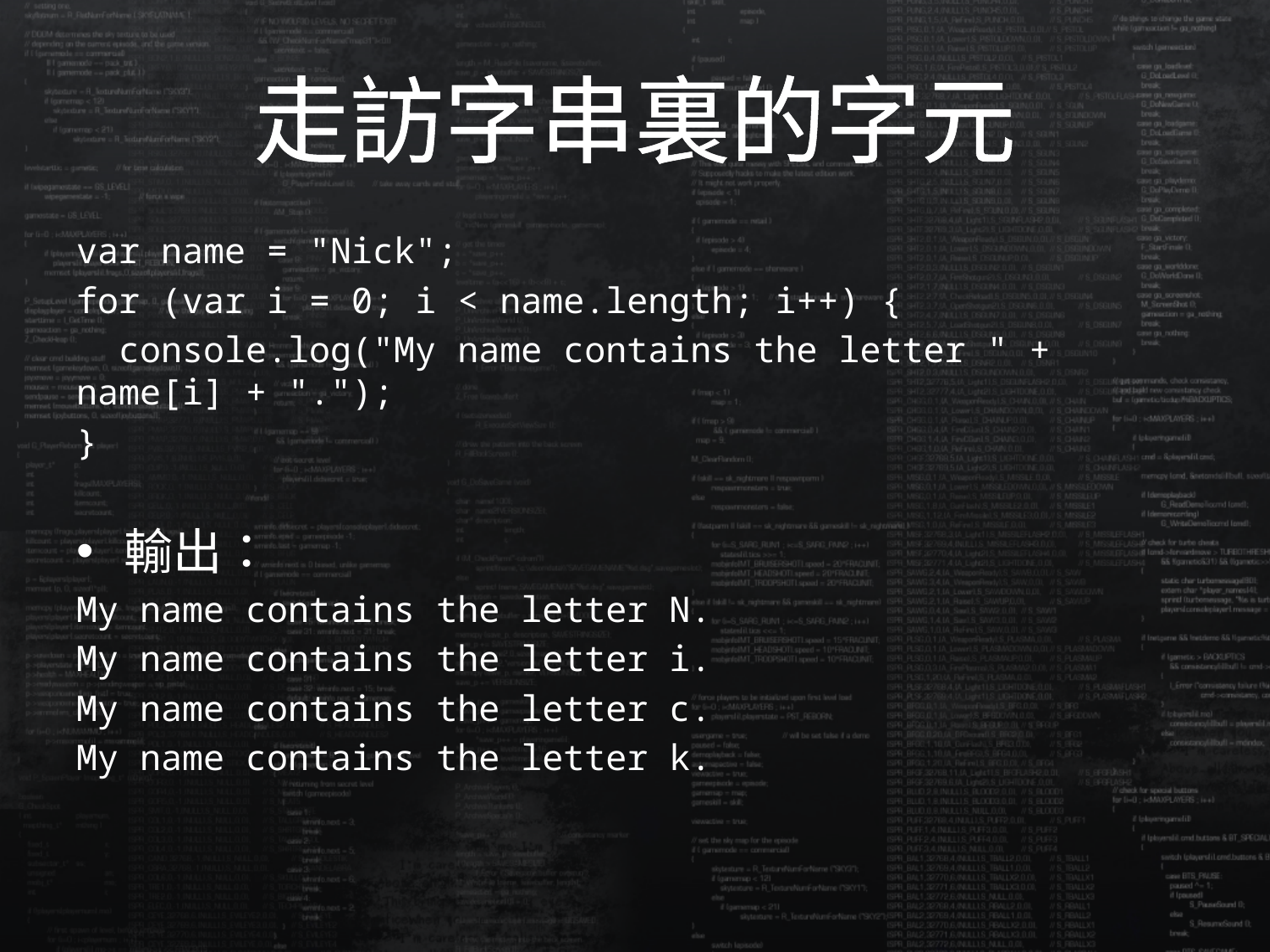

# 走訪字串裏的字元
var name = "Nick";
for (var i = 0; i < name.length; i++) {
  console.log("My name contains the letter " + name[i] + ".");
}

輸出：
My name contains the letter N.
My name contains the letter i.
My name contains the letter c.
My name contains the letter k.